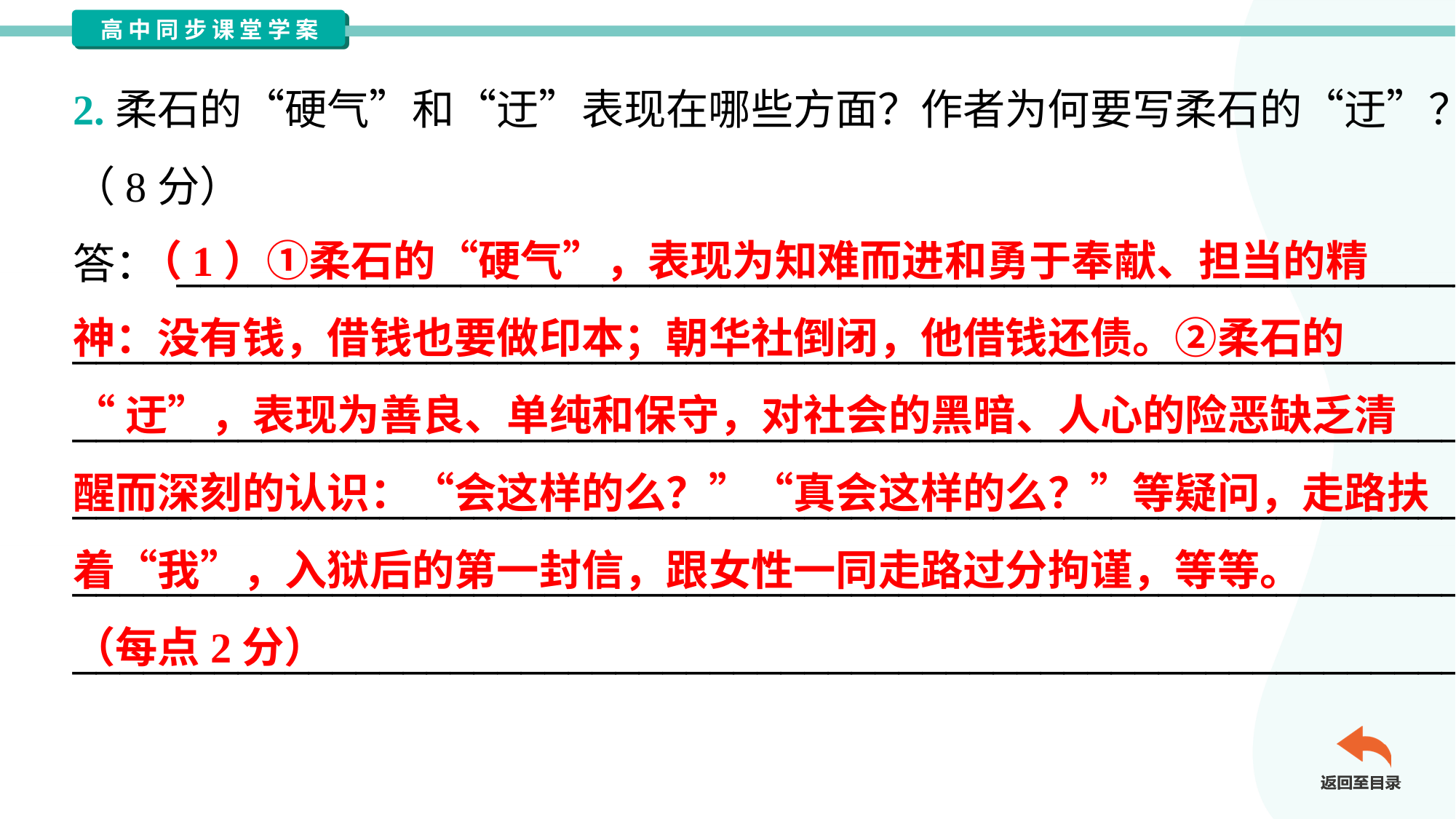

2.柔石的“硬气”和“迂”表现在哪些方面？作者为何要写柔石的“迂”？
（8分）
答： ________________________________________________________
_____________________________________________________________
_____________________________________________________________
_____________________________________________________________
_____________________________________________________________
_____________________________________________________________
      （1）①柔石的“硬气”，表现为知难而进和勇于奉献、担当的精
神：没有钱，借钱也要做印本；朝华社倒闭，他借钱还债。②柔石的
“迂”，表现为善良、单纯和保守，对社会的黑暗、人心的险恶缺乏清
醒而深刻的认识：“会这样的么？”“真会这样的么？”等疑问，走路扶
着“我”，入狱后的第一封信，跟女性一同走路过分拘谨，等等。
（每点2分）